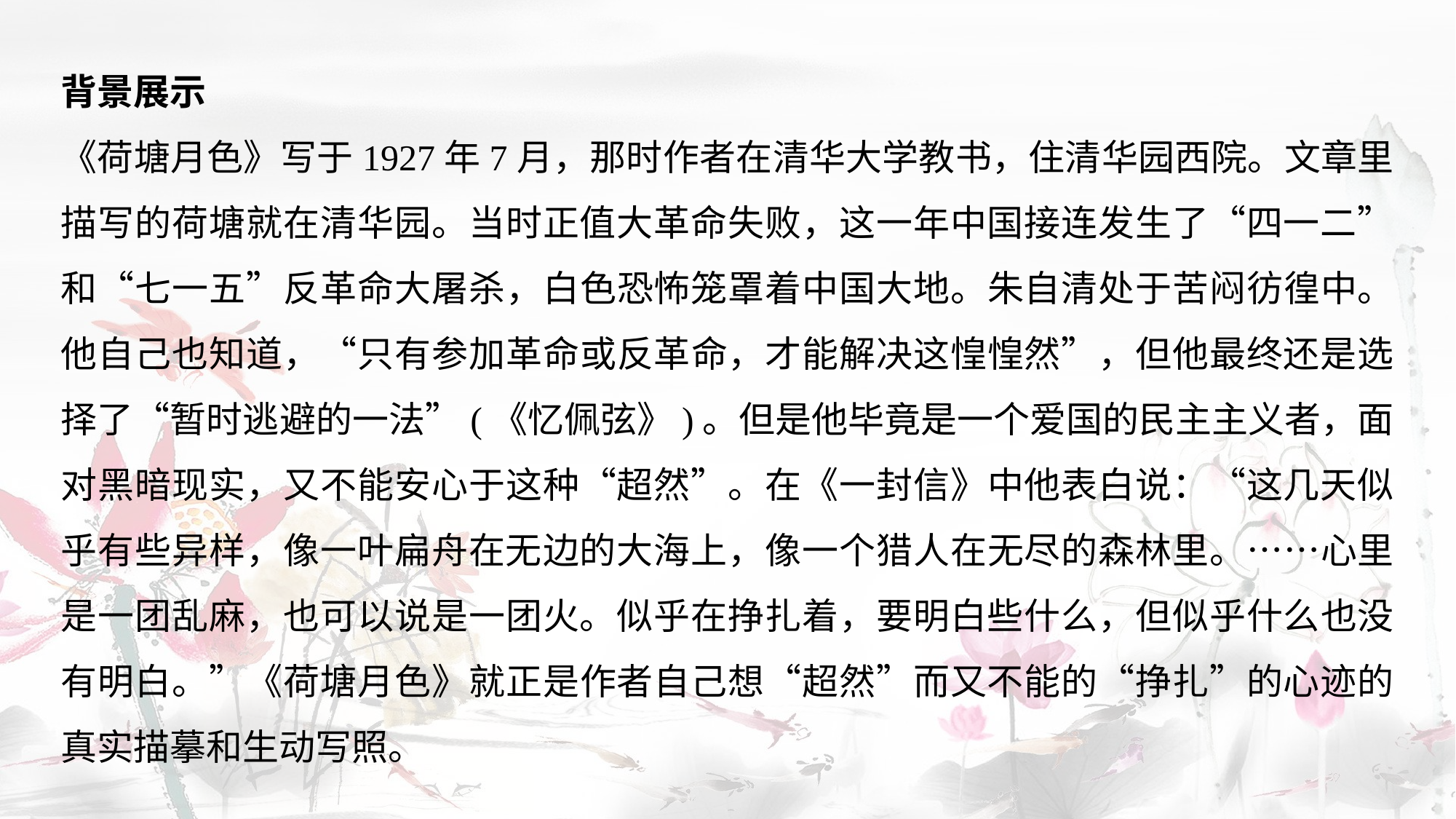

背景展示
《荷塘月色》写于1927年7月，那时作者在清华大学教书，住清华园西院。文章里描写的荷塘就在清华园。当时正值大革命失败，这一年中国接连发生了“四一二”和“七一五”反革命大屠杀，白色恐怖笼罩着中国大地。朱自清处于苦闷彷徨中。他自己也知道，“只有参加革命或反革命，才能解决这惶惶然”，但他最终还是选择了“暂时逃避的一法”(《忆佩弦》)。但是他毕竟是一个爱国的民主主义者，面对黑暗现实，又不能安心于这种“超然”。在《一封信》中他表白说：“这几天似乎有些异样，像一叶扁舟在无边的大海上，像一个猎人在无尽的森林里。……心里是一团乱麻，也可以说是一团火。似乎在挣扎着，要明白些什么，但似乎什么也没有明白。”《荷塘月色》就正是作者自己想“超然”而又不能的“挣扎”的心迹的真实描摹和生动写照。